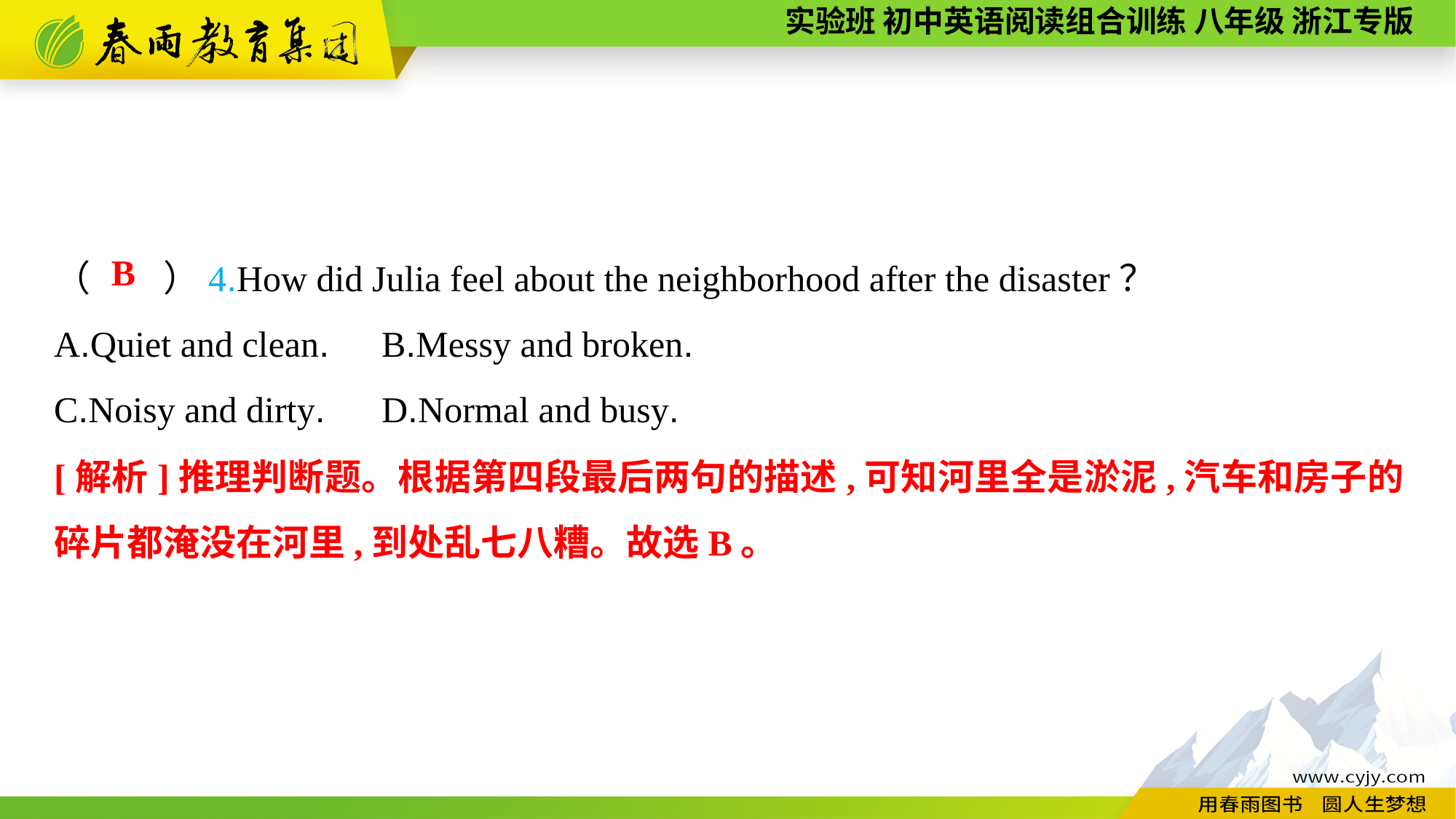

（　　）4.How did Julia feel about the neighborhood after the disaster？
A.Quiet and clean.	B.Messy and broken.
C.Noisy and dirty.	D.Normal and busy.
B
[解析]推理判断题。根据第四段最后两句的描述,可知河里全是淤泥,汽车和房子的碎片都淹没在河里,到处乱七八糟。故选B。